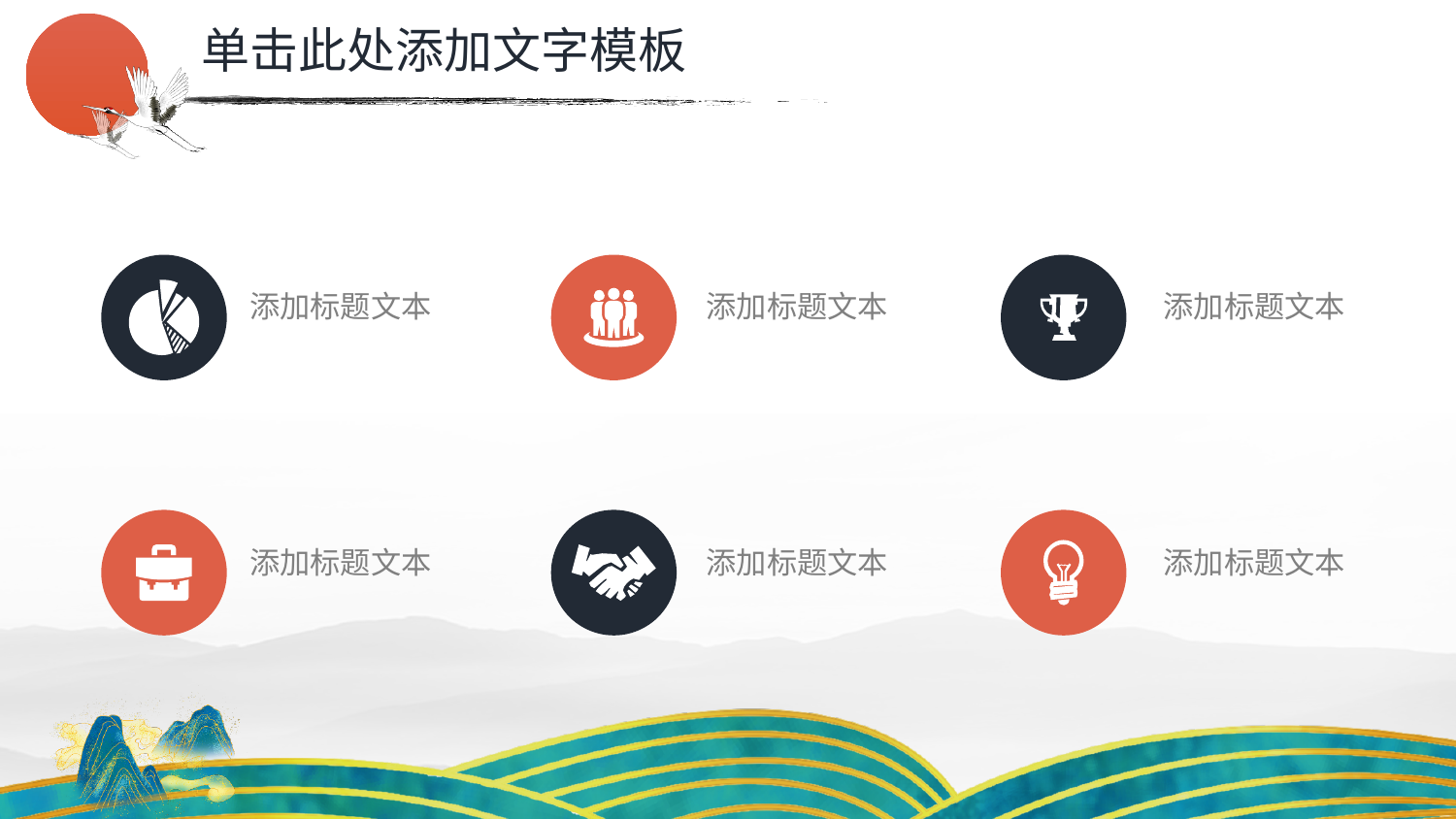

单击此处添加文字模板

添加标题文本
添加标题文本
添加标题文本

添加标题文本
添加标题文本
添加标题文本